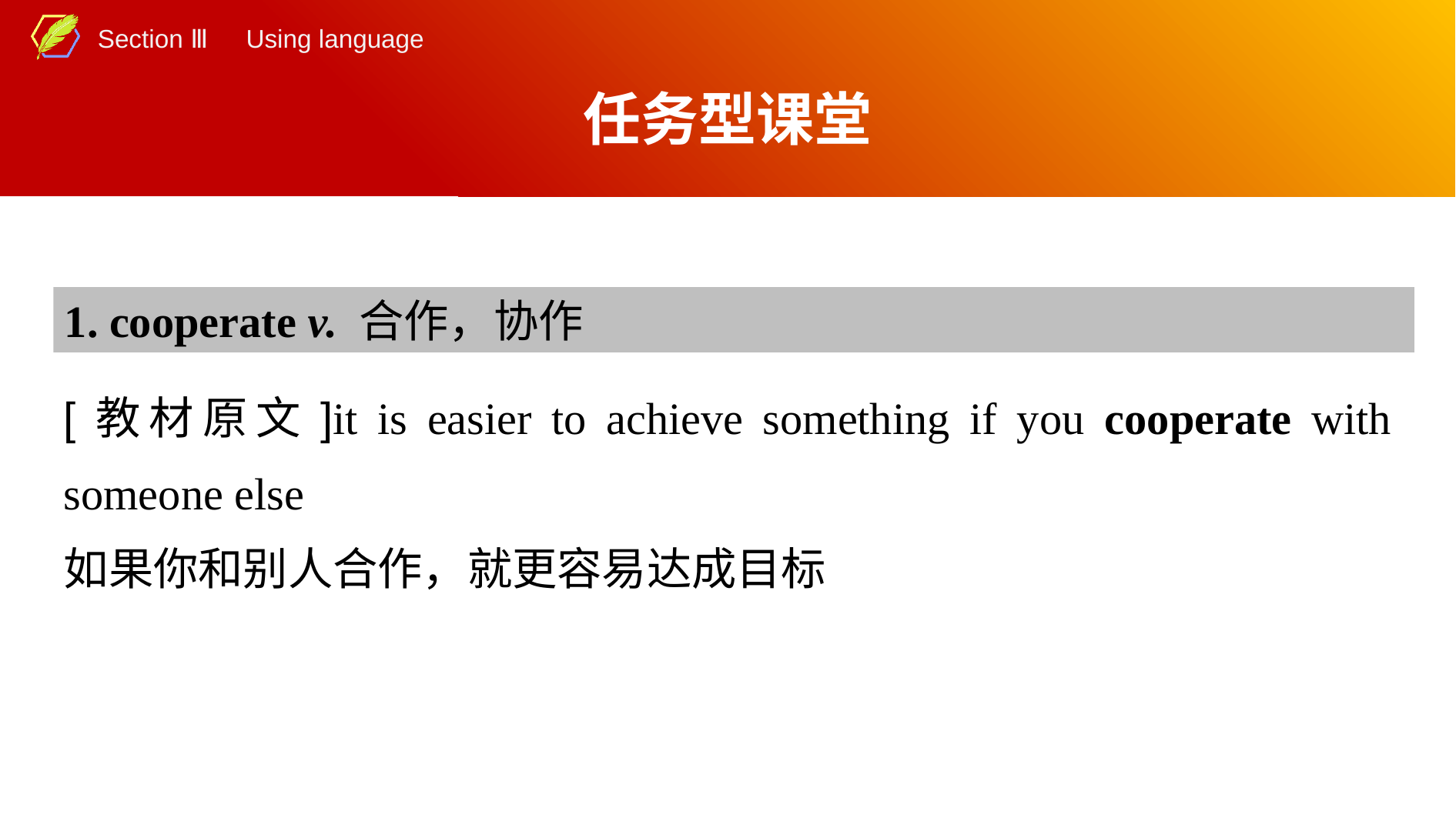

任务型课堂
1. cooperate v. 合作，协作
[教材原文]it is easier to achieve something if you cooperate with someone else
如果你和别人合作，就更容易达成目标